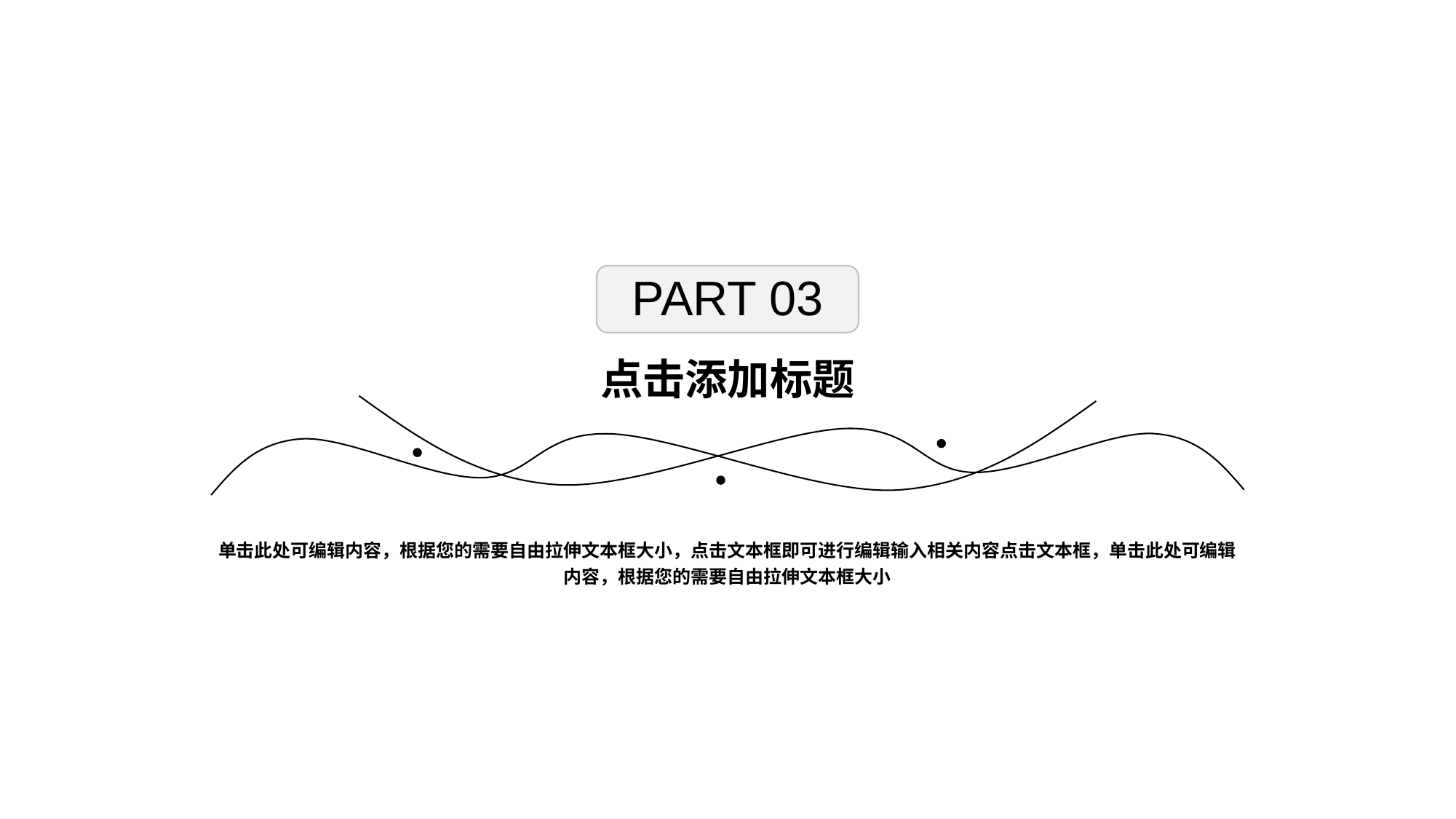

PART 03

点击添加标题

单击此处可编辑内容，根据您的需要自由拉伸文本框大小，点击文本框即可进行编辑输入相关内容点击文本框，单击此处可编辑内容，根据您的需要自由拉伸文本框大小